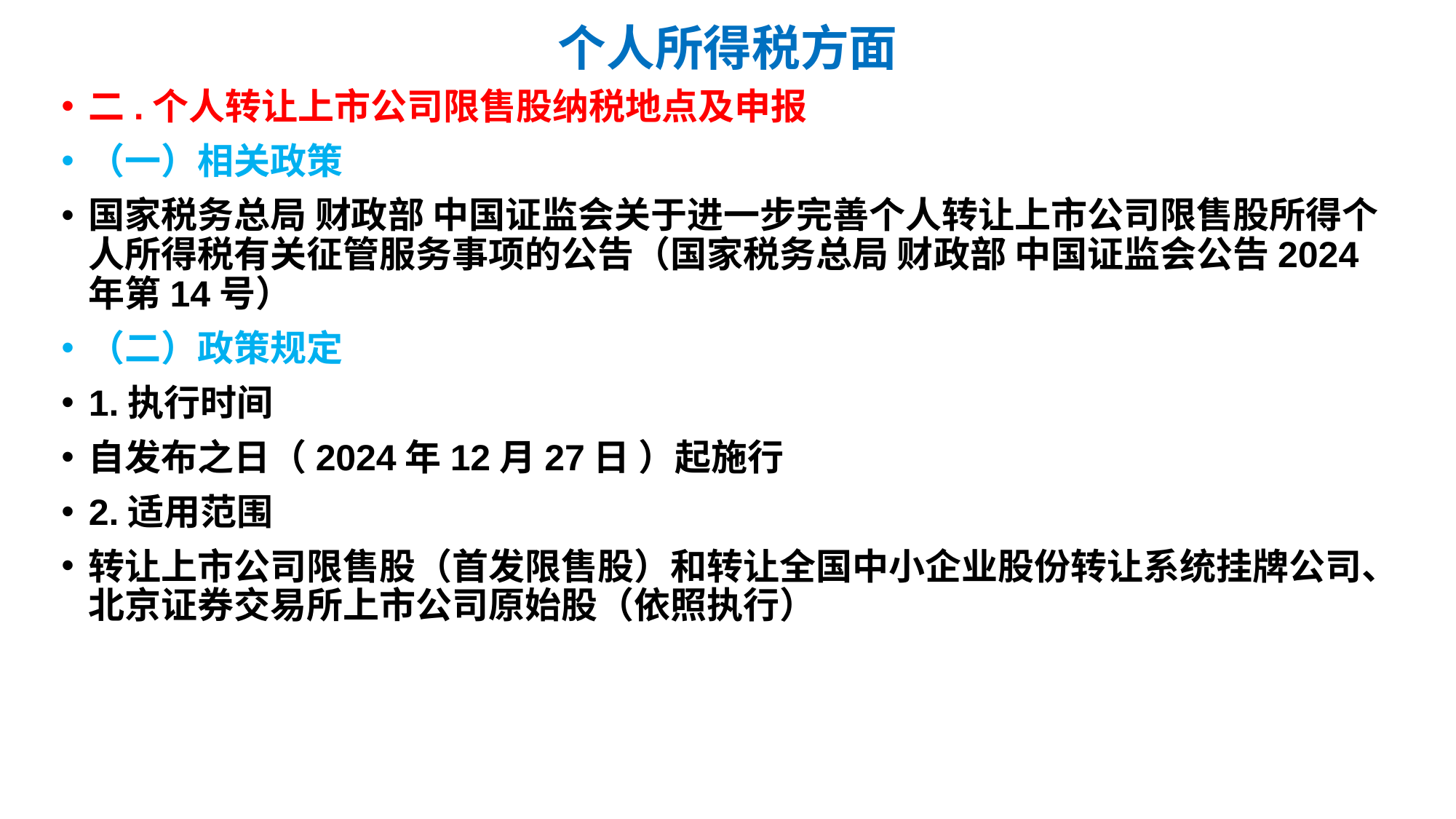

# 个人所得税方面
二.个人转让上市公司限售股纳税地点及申报
（一）相关政策
国家税务总局 财政部 中国证监会关于进一步完善个人转让上市公司限售股所得个人所得税有关征管服务事项的公告（国家税务总局 财政部 中国证监会公告2024年第14号）
（二）政策规定
1.执行时间
自发布之日（2024年12月27日 ）起施行
2.适用范围
转让上市公司限售股（首发限售股）和转让全国中小企业股份转让系统挂牌公司、北京证券交易所上市公司原始股（依照执行）